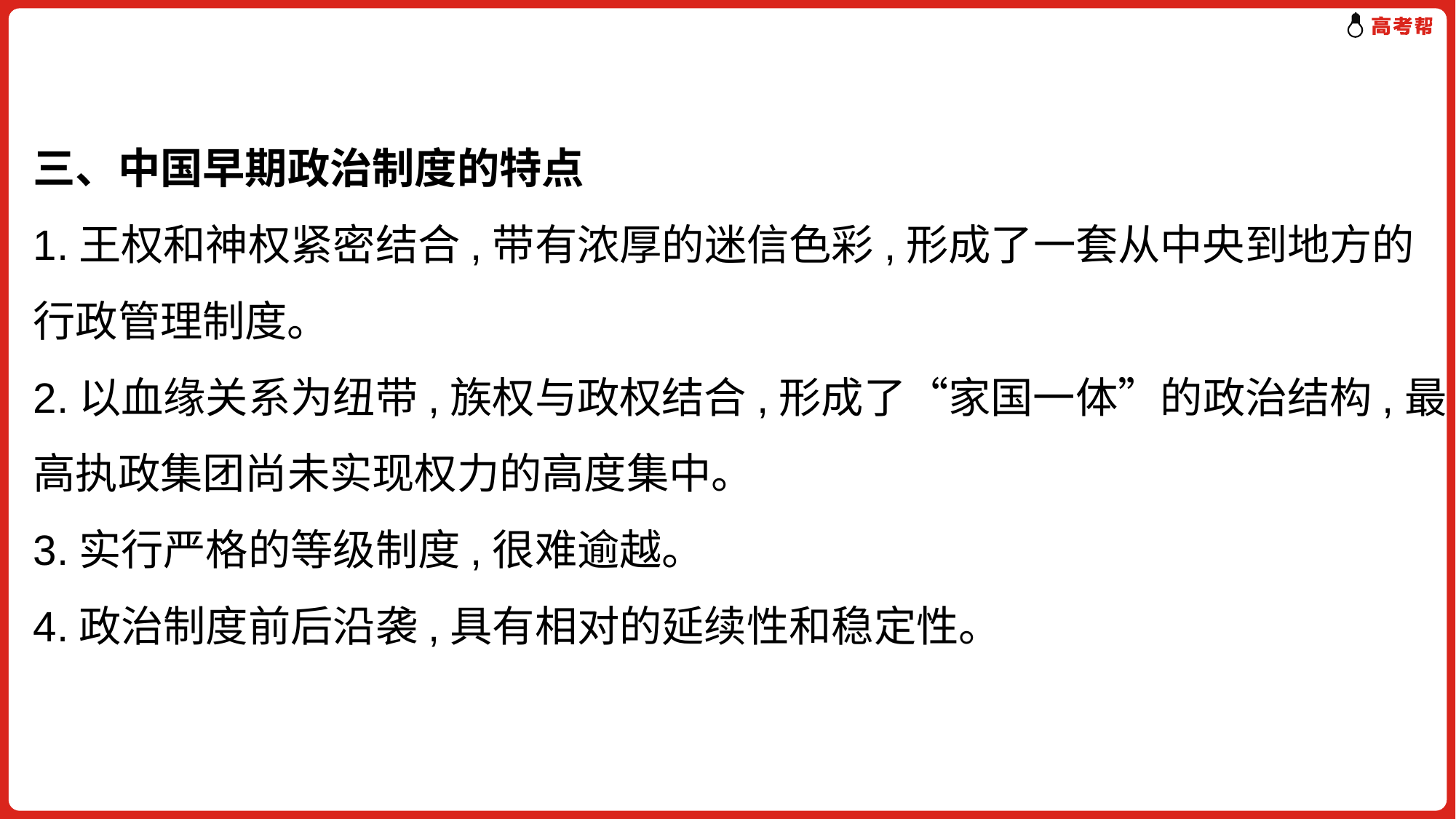

三、中国早期政治制度的特点
1.王权和神权紧密结合,带有浓厚的迷信色彩,形成了一套从中央到地方的
行政管理制度。
2.以血缘关系为纽带,族权与政权结合,形成了“家国一体”的政治结构,最
高执政集团尚未实现权力的高度集中。
3.实行严格的等级制度,很难逾越。
4.政治制度前后沿袭,具有相对的延续性和稳定性。